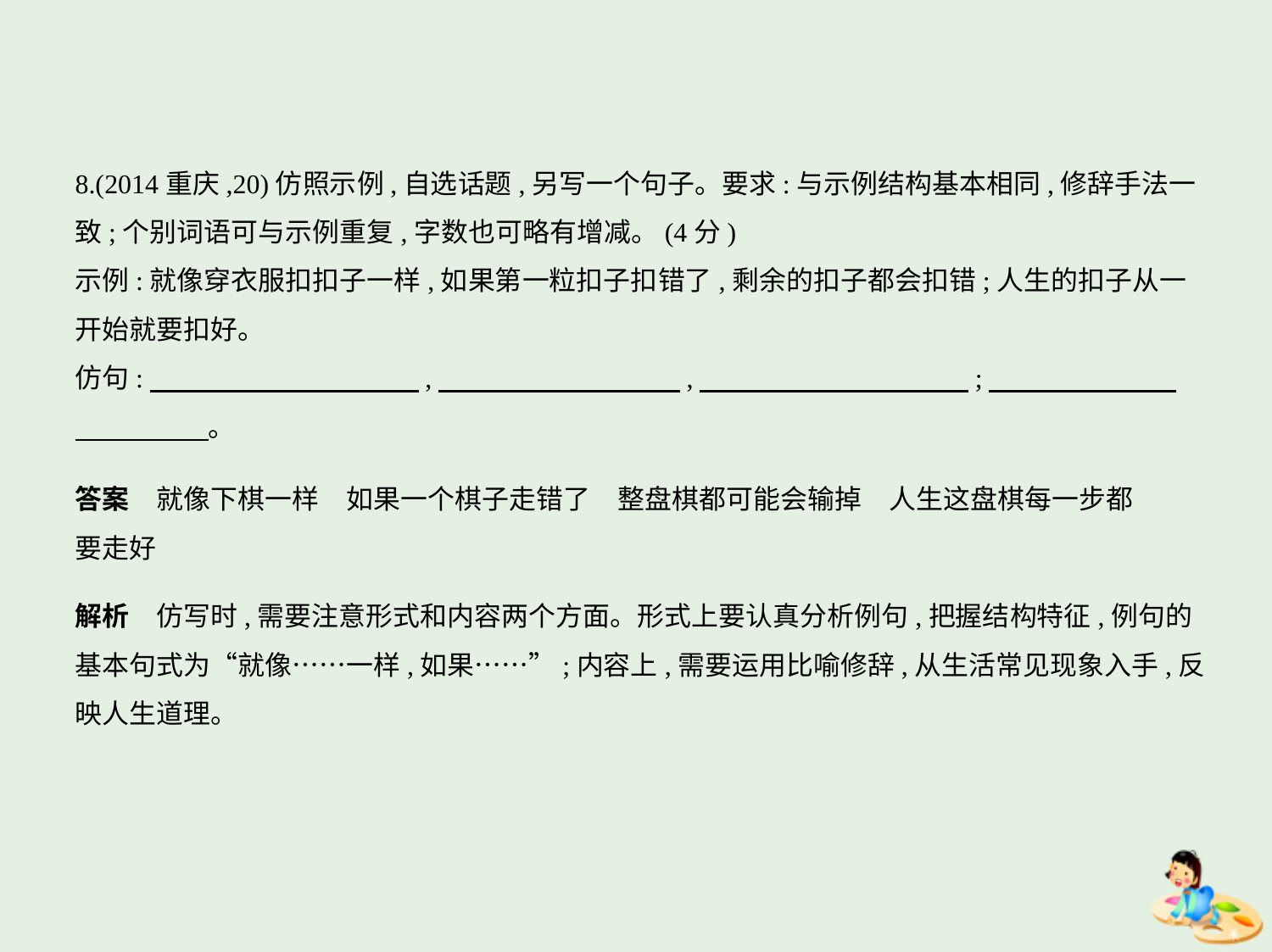

8.(2014重庆,20)仿照示例,自选话题,另写一个句子。要求:与示例结构基本相同,修辞手法一
致;个别词语可与示例重复,字数也可略有增减。(4分)
示例:就像穿衣服扣扣子一样,如果第一粒扣子扣错了,剩余的扣子都会扣错;人生的扣子从一
开始就要扣好。
仿句:　　　　　　　　　    ,　　　　　　　　    ,　　　　　　　　　    ;　　　　　　    
　　　　    。
答案　就像下棋一样　如果一个棋子走错了　整盘棋都可能会输掉　人生这盘棋每一步都
要走好
解析　仿写时,需要注意形式和内容两个方面。形式上要认真分析例句,把握结构特征,例句的
基本句式为“就像……一样,如果……”;内容上,需要运用比喻修辞,从生活常见现象入手,反
映人生道理。